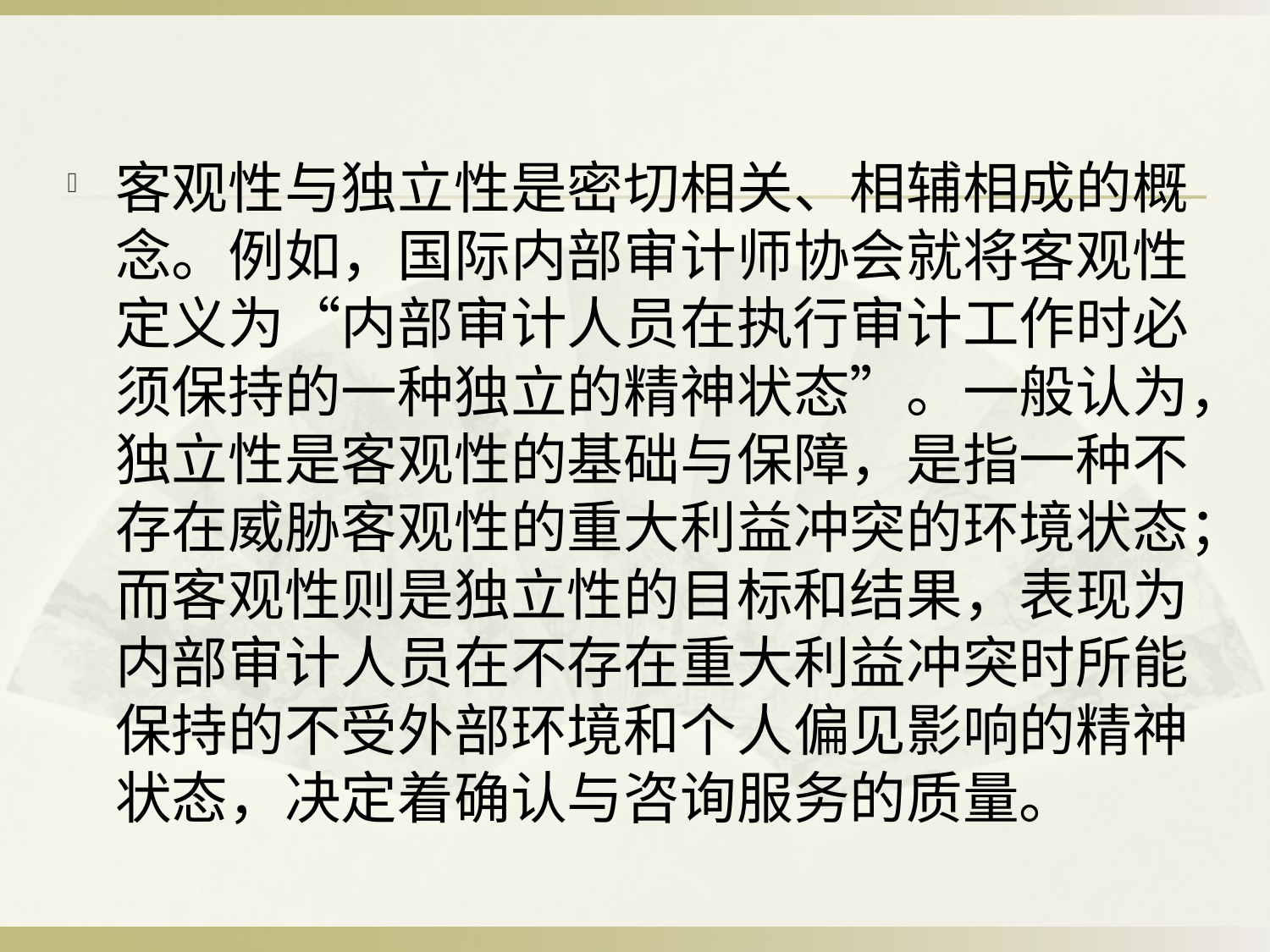

客观性与独立性是密切相关、相辅相成的概念。例如，国际内部审计师协会就将客观性定义为“内部审计人员在执行审计工作时必须保持的一种独立的精神状态”。一般认为，独立性是客观性的基础与保障，是指一种不存在威胁客观性的重大利益冲突的环境状态；而客观性则是独立性的目标和结果，表现为内部审计人员在不存在重大利益冲突时所能保持的不受外部环境和个人偏见影响的精神状态，决定着确认与咨询服务的质量。